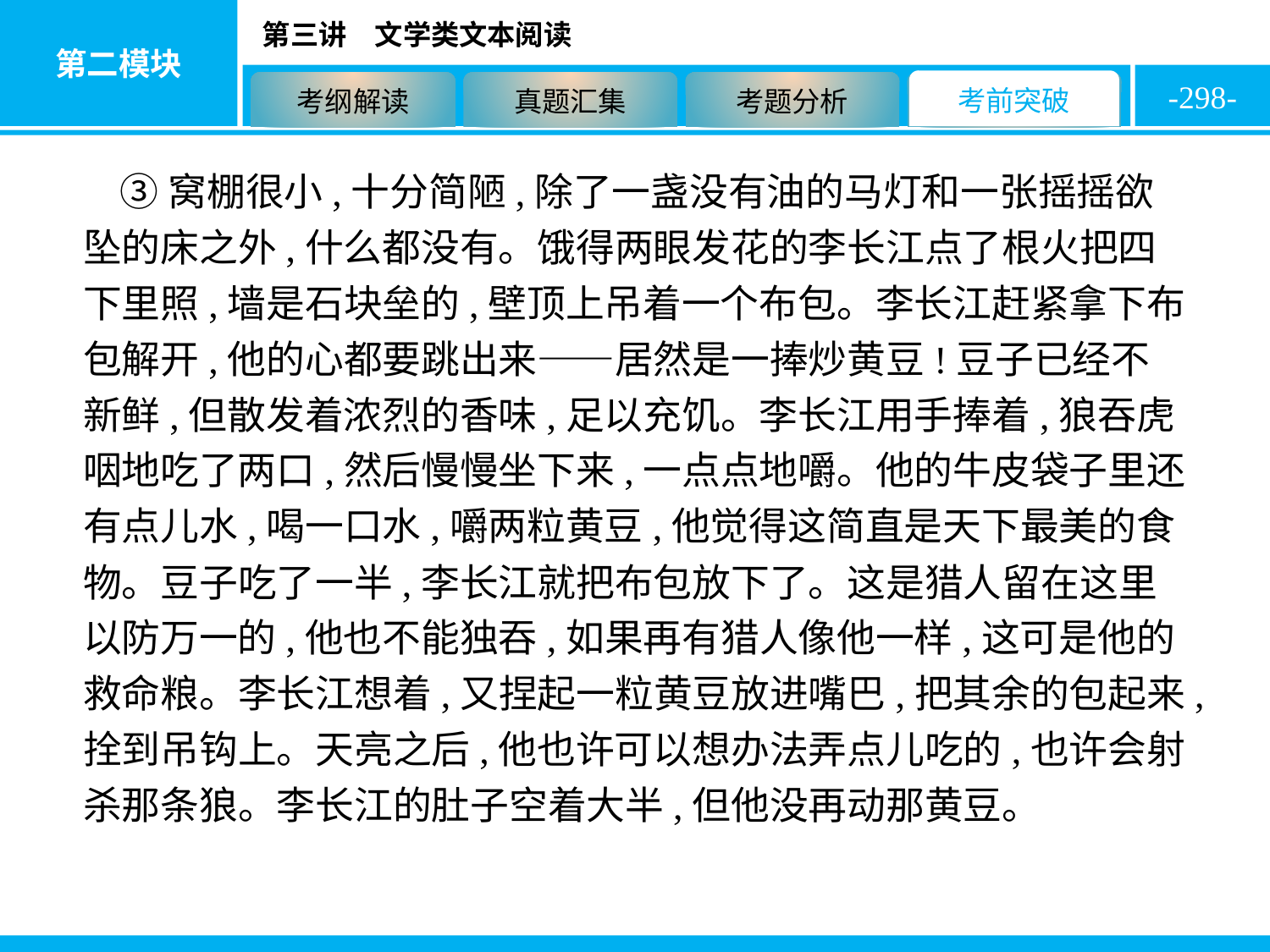

-298-
③窝棚很小,十分简陋,除了一盏没有油的马灯和一张摇摇欲坠的床之外,什么都没有。饿得两眼发花的李长江点了根火把四下里照,墙是石块垒的,壁顶上吊着一个布包。李长江赶紧拿下布包解开,他的心都要跳出来——居然是一捧炒黄豆!豆子已经不新鲜,但散发着浓烈的香味,足以充饥。李长江用手捧着,狼吞虎咽地吃了两口,然后慢慢坐下来,一点点地嚼。他的牛皮袋子里还有点儿水,喝一口水,嚼两粒黄豆,他觉得这简直是天下最美的食物。豆子吃了一半,李长江就把布包放下了。这是猎人留在这里以防万一的,他也不能独吞,如果再有猎人像他一样,这可是他的救命粮。李长江想着,又捏起一粒黄豆放进嘴巴,把其余的包起来,拴到吊钩上。天亮之后,他也许可以想办法弄点儿吃的,也许会射杀那条狼。李长江的肚子空着大半,但他没再动那黄豆。